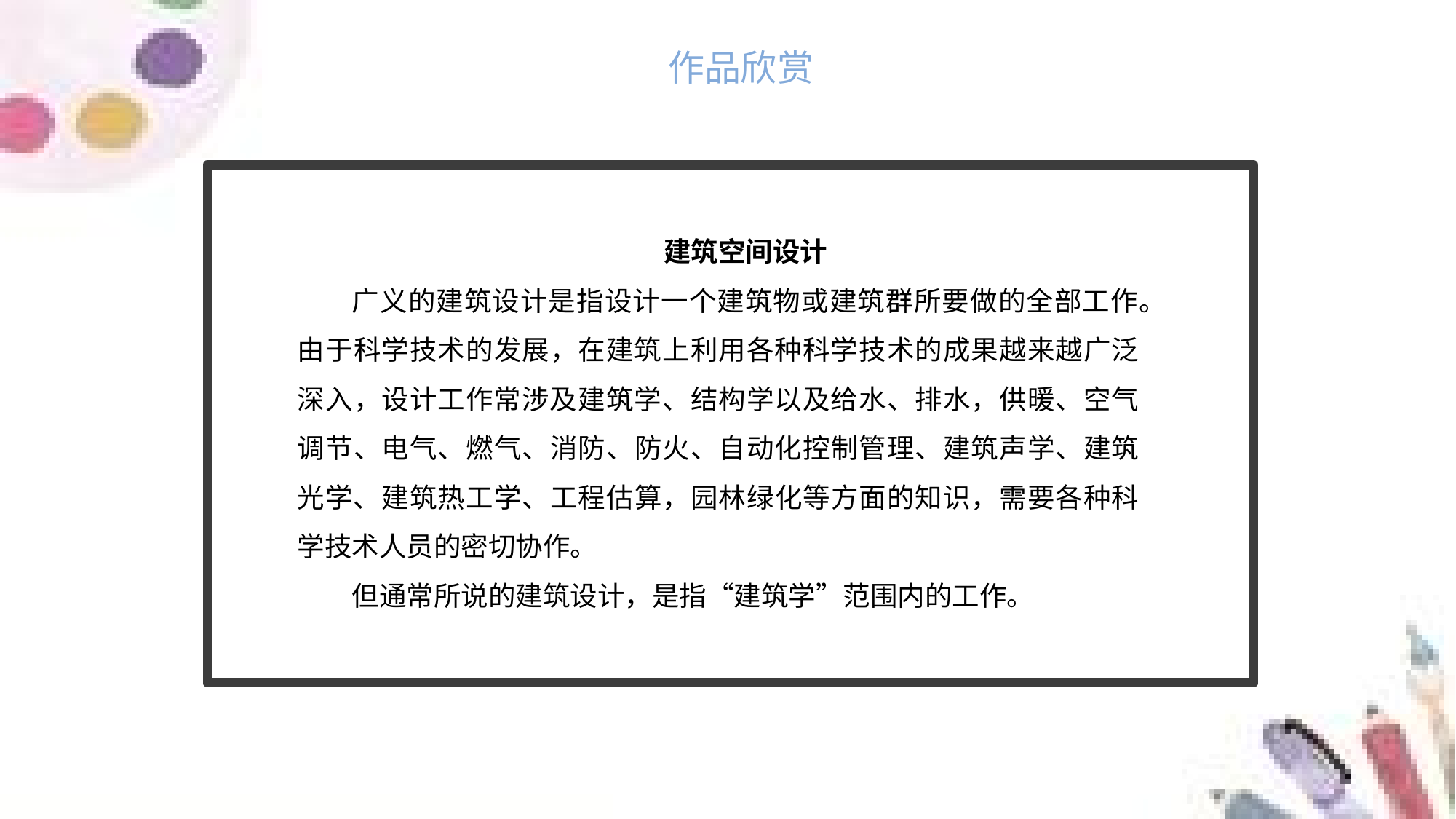

作品欣赏

建筑空间设计
广义的建筑设计是指设计一个建筑物或建筑群所要做的全部工作。由于科学技术的发展，在建筑上利用各种科学技术的成果越来越广泛深入，设计工作常涉及建筑学、结构学以及给水、排水，供暖、空气调节、电气、燃气、消防、防火、自动化控制管理、建筑声学、建筑光学、建筑热工学、工程估算，园林绿化等方面的知识，需要各种科学技术人员的密切协作。
但通常所说的建筑设计，是指“建筑学”范围内的工作。
38